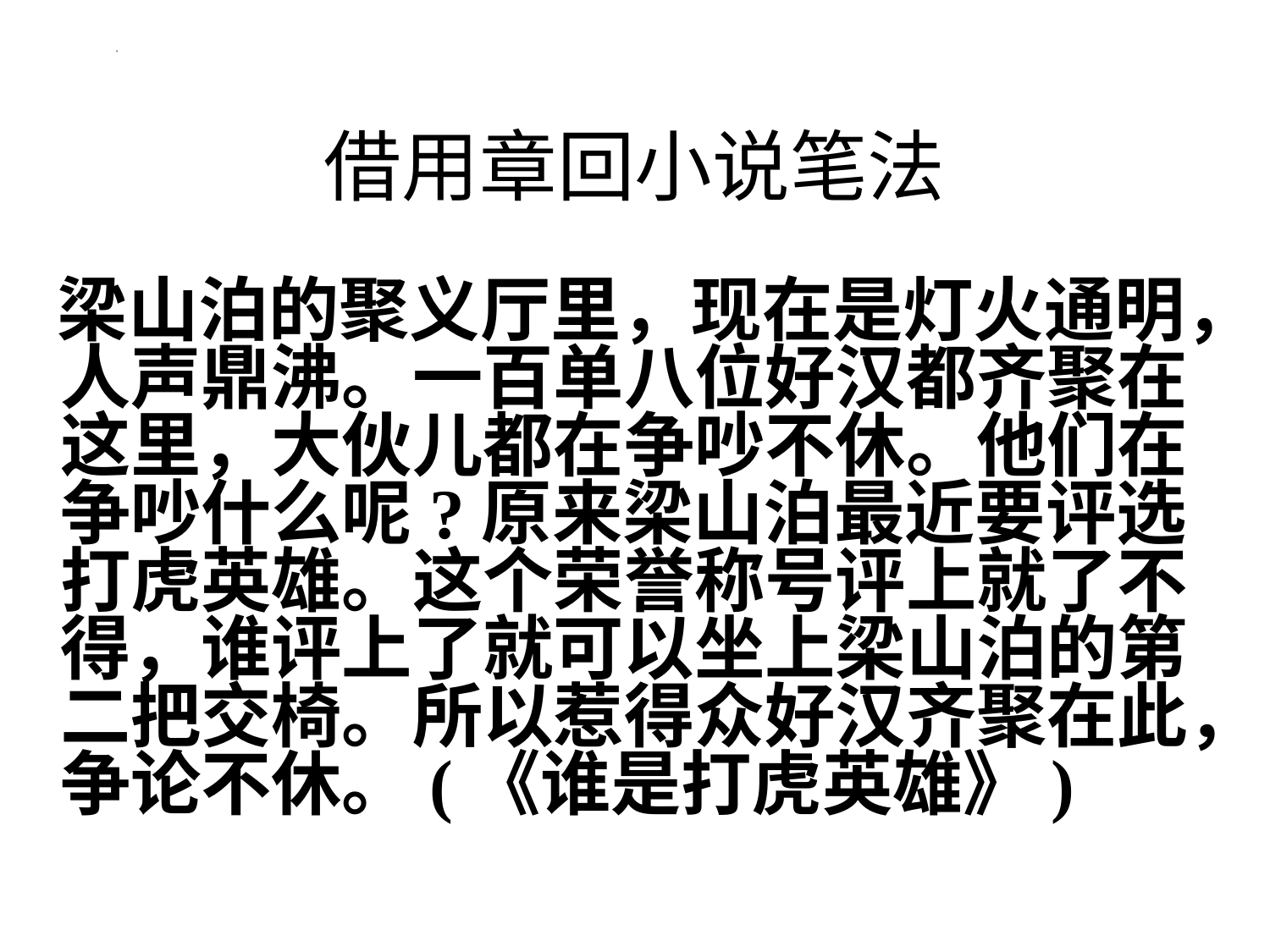

# 借用章回小说笔法
   梁山泊的聚义厅里，现在是灯火通明，人声鼎沸。一百单八位好汉都齐聚在这里，大伙儿都在争吵不休。他们在争吵什么呢?原来梁山泊最近要评选打虎英雄。这个荣誉称号评上就了不得，谁评上了就可以坐上梁山泊的第二把交椅。所以惹得众好汉齐聚在此，争论不休。(《谁是打虎英雄》)